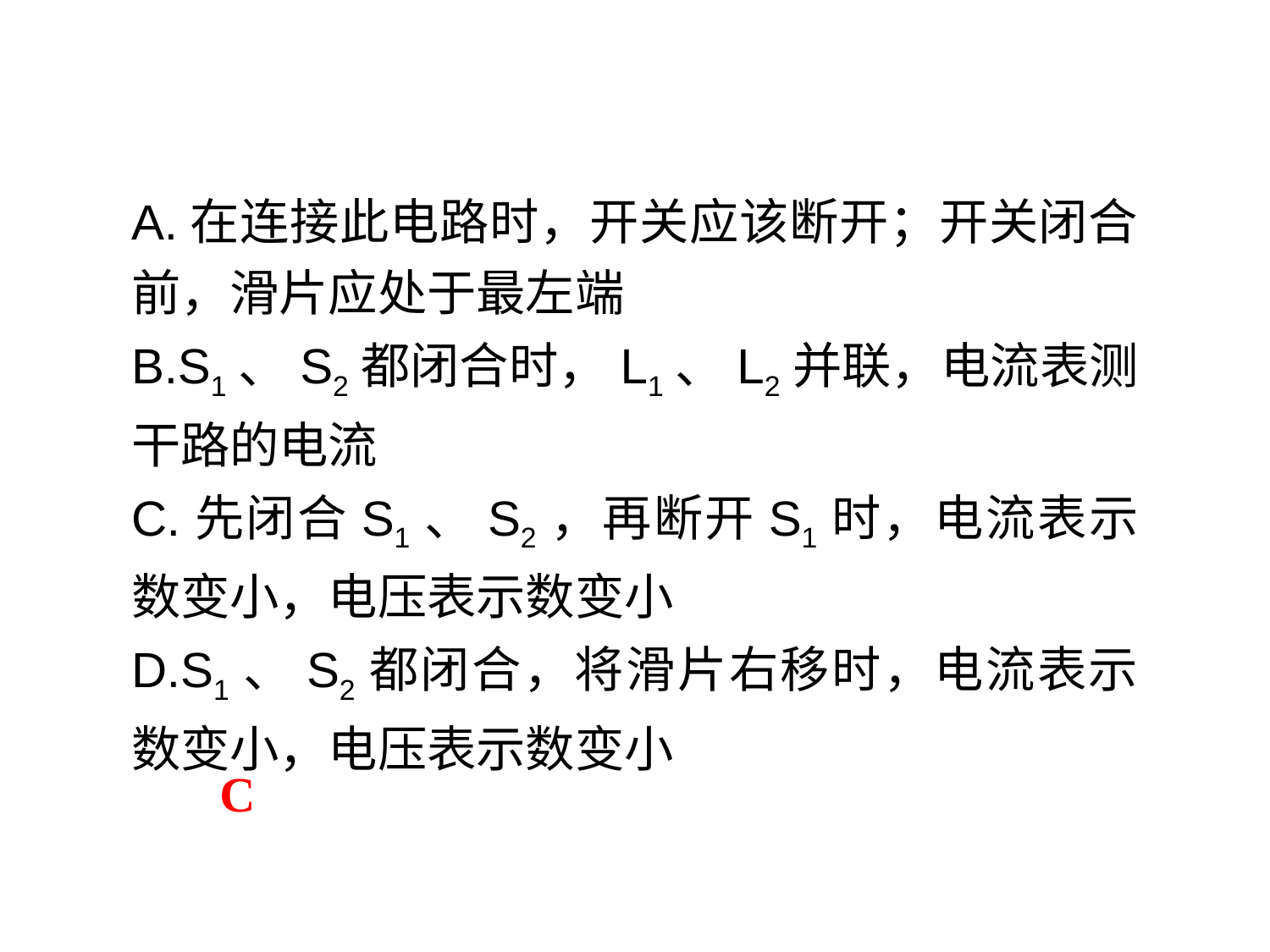

A.在连接此电路时，开关应该断开；开关闭合前，滑片应处于最左端
B.S1、S2都闭合时，L1、L2并联，电流表测干路的电流
C.先闭合S1、S2，再断开S1时，电流表示数变小，电压表示数变小
D.S1、S2都闭合，将滑片右移时，电流表示数变小，电压表示数变小
C